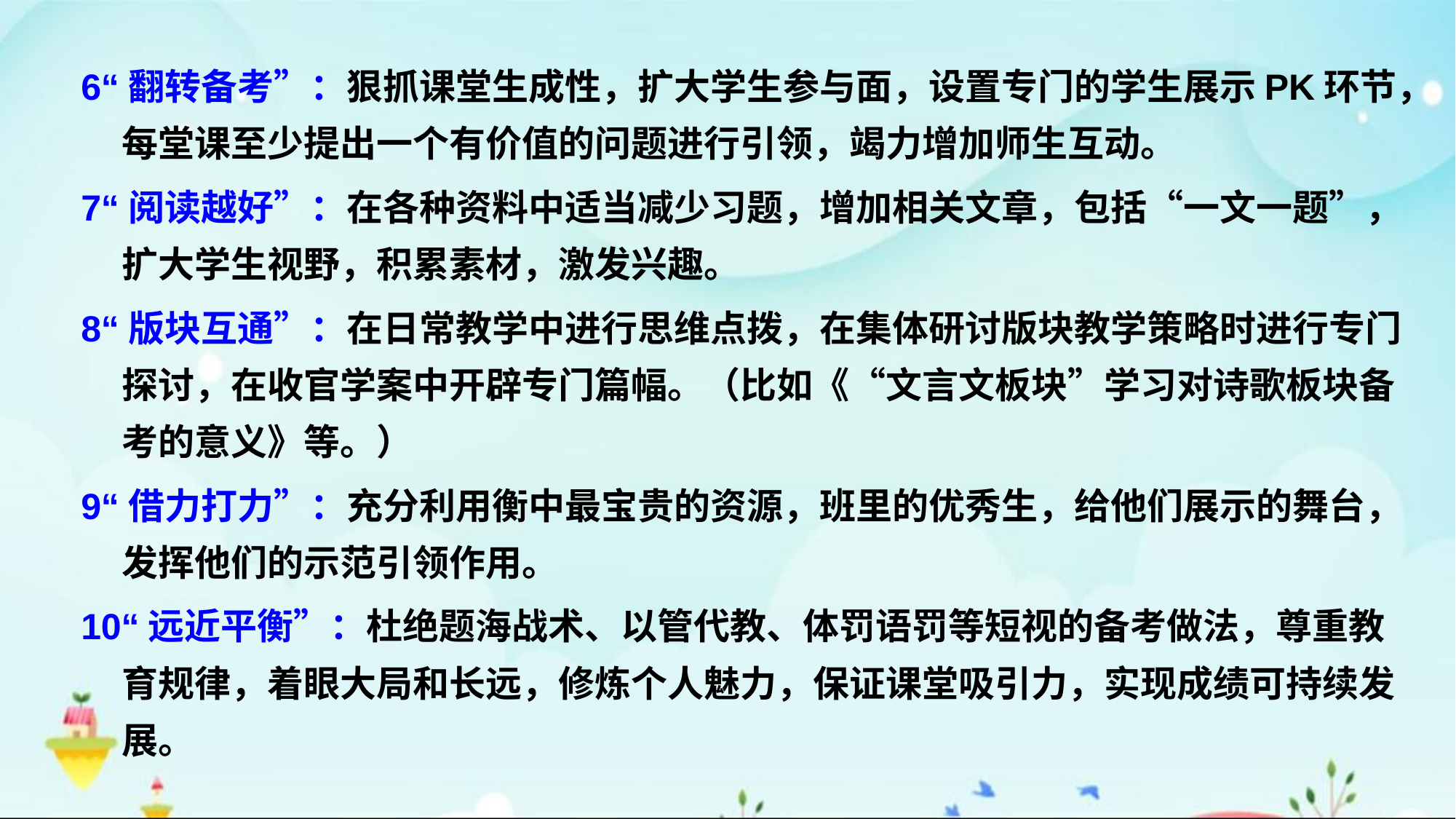

6“翻转备考”：狠抓课堂生成性，扩大学生参与面，设置专门的学生展示PK环节，每堂课至少提出一个有价值的问题进行引领，竭力增加师生互动。
7“阅读越好”：在各种资料中适当减少习题，增加相关文章，包括“一文一题”，扩大学生视野，积累素材，激发兴趣。
8“版块互通”：在日常教学中进行思维点拨，在集体研讨版块教学策略时进行专门探讨，在收官学案中开辟专门篇幅。（比如《“文言文板块”学习对诗歌板块备考的意义》等。）
9“借力打力”：充分利用衡中最宝贵的资源，班里的优秀生，给他们展示的舞台，发挥他们的示范引领作用。
10“远近平衡”：杜绝题海战术、以管代教、体罚语罚等短视的备考做法，尊重教育规律，着眼大局和长远，修炼个人魅力，保证课堂吸引力，实现成绩可持续发展。